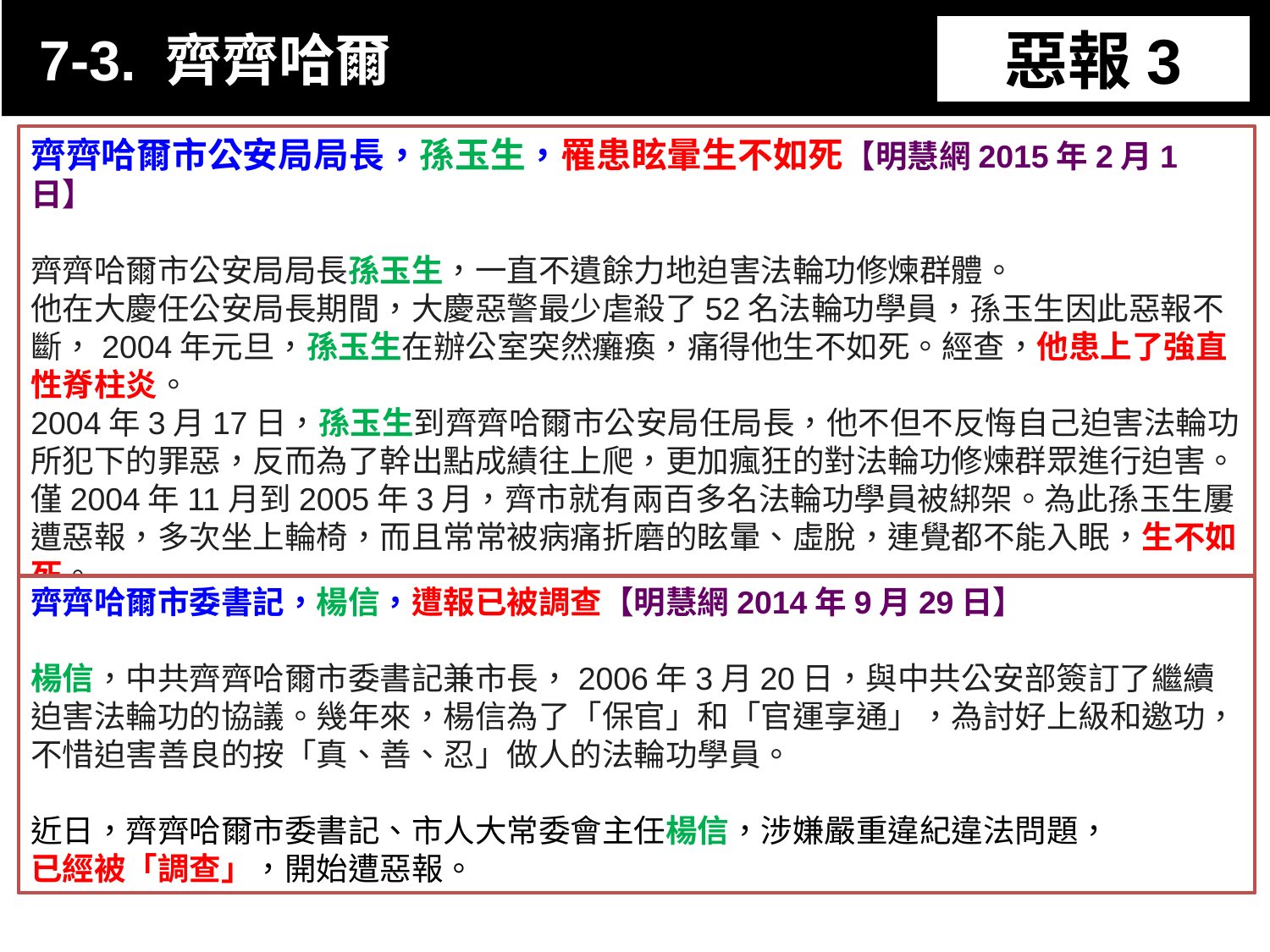

7-3. 齊齊哈爾

惡報3
11-3. XX市官員惡報實例
齊齊哈爾市公安局局長，孫玉生，罹患眩暈生不如死【明慧網2015年2月1日】

齊齊哈爾市公安局局長孫玉生，一直不遺餘力地迫害法輪功修煉群體。
他在大慶任公安局長期間，大慶惡警最少虐殺了52名法輪功學員，孫玉生因此惡報不斷，2004年元旦，孫玉生在辦公室突然癱瘓，痛得他生不如死。經查，他患上了強直性脊柱炎。
2004年3月17日，孫玉生到齊齊哈爾市公安局任局長，他不但不反悔自己迫害法輪功所犯下的罪惡，反而為了幹出點成績往上爬，更加瘋狂的對法輪功修煉群眾進行迫害。
僅2004年11月到2005年3月，齊市就有兩百多名法輪功學員被綁架。為此孫玉生屢遭惡報，多次坐上輪椅，而且常常被病痛折磨的眩暈、虛脫，連覺都不能入眠，生不如死。
齊齊哈爾市委書記，楊信，遭報已被調查【明慧網2014年9月29日】

楊信，中共齊齊哈爾市委書記兼市長，2006年3月20日，與中共公安部簽訂了繼續迫害法輪功的協議。幾年來，楊信為了「保官」和「官運享通」，為討好上級和邀功，
不惜迫害善良的按「真、善、忍」做人的法輪功學員。

近日，齊齊哈爾市委書記、市人大常委會主任楊信，涉嫌嚴重違紀違法問題，
已經被「調查」，開始遭惡報。